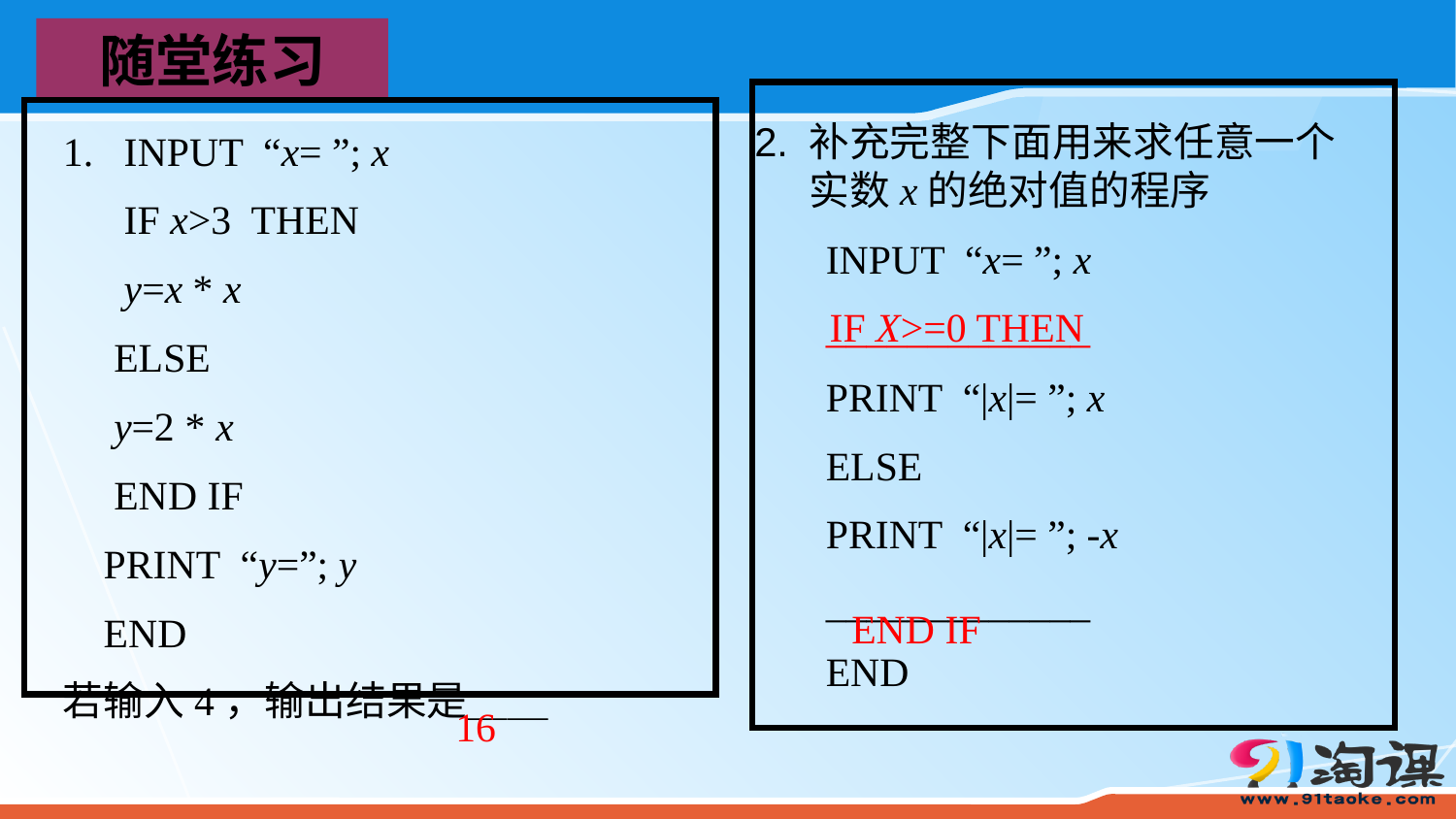

随堂练习

补充完整下面用来求任意一个实数x的绝对值的程序
       INPUT  “x= ”; x
       _____________
       PRINT  “|x|= ”; x
       ELSE
       PRINT  “|x|= ”; -x
       _____________
       END
1.   INPUT  “x= ”; x
      IF x>3  THEN
      y=x * x
     ELSE
     y=2 * x
     END IF
    PRINT  “y=”; y
    END
若输入4，输出结果是＿＿
IF X>=0 THEN
END IF
16